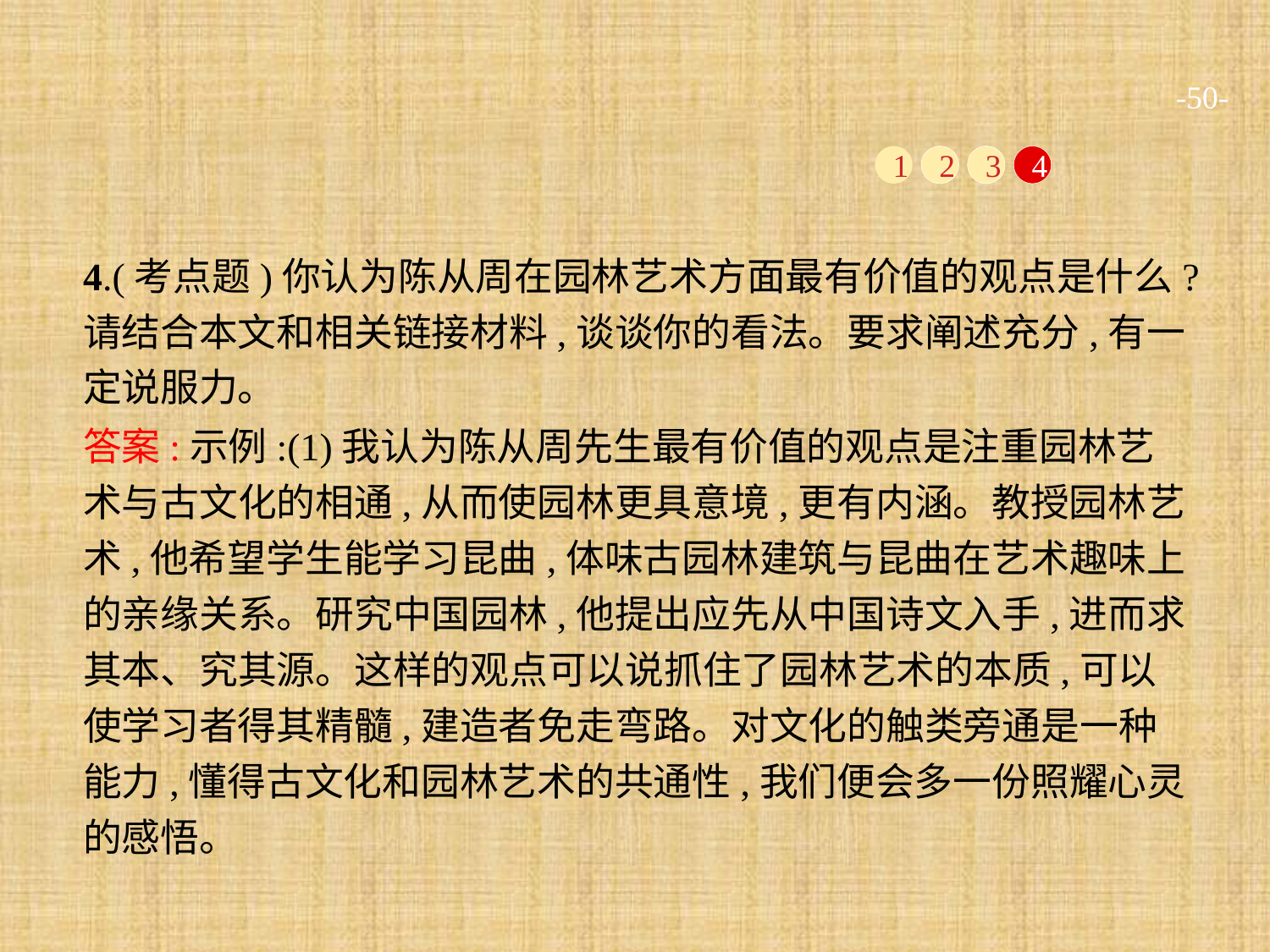

-50-
1
2
3
4
4.(考点题)你认为陈从周在园林艺术方面最有价值的观点是什么?请结合本文和相关链接材料,谈谈你的看法。要求阐述充分,有一定说服力。
答案:示例:(1)我认为陈从周先生最有价值的观点是注重园林艺术与古文化的相通,从而使园林更具意境,更有内涵。教授园林艺术,他希望学生能学习昆曲,体味古园林建筑与昆曲在艺术趣味上的亲缘关系。研究中国园林,他提出应先从中国诗文入手,进而求其本、究其源。这样的观点可以说抓住了园林艺术的本质,可以使学习者得其精髓,建造者免走弯路。对文化的触类旁通是一种能力,懂得古文化和园林艺术的共通性,我们便会多一份照耀心灵的感悟。